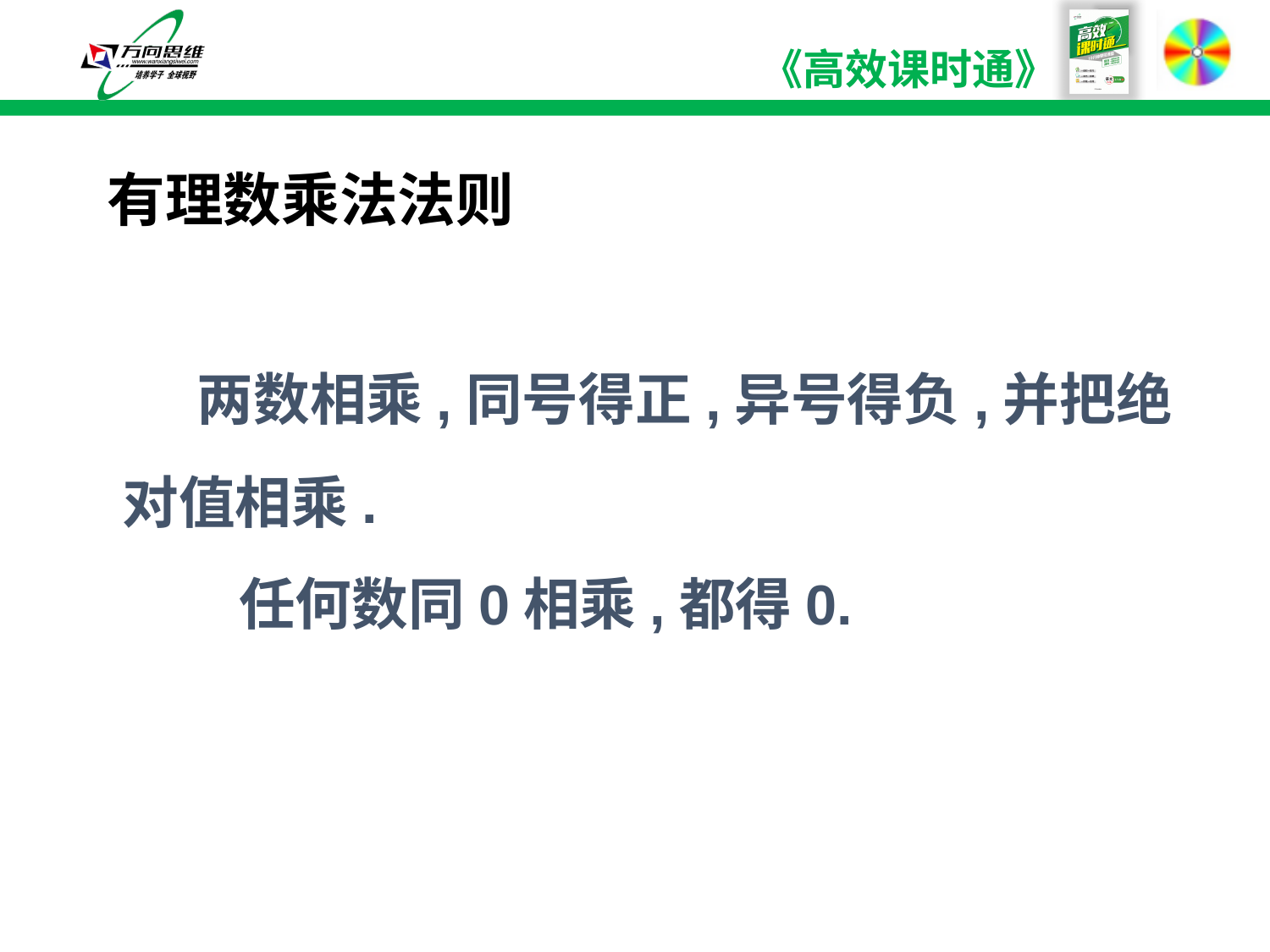

# 有理数乘法法则
    两数相乘,同号得正,异号得负,并把绝对值相乘.
        任何数同0相乘,都得0.